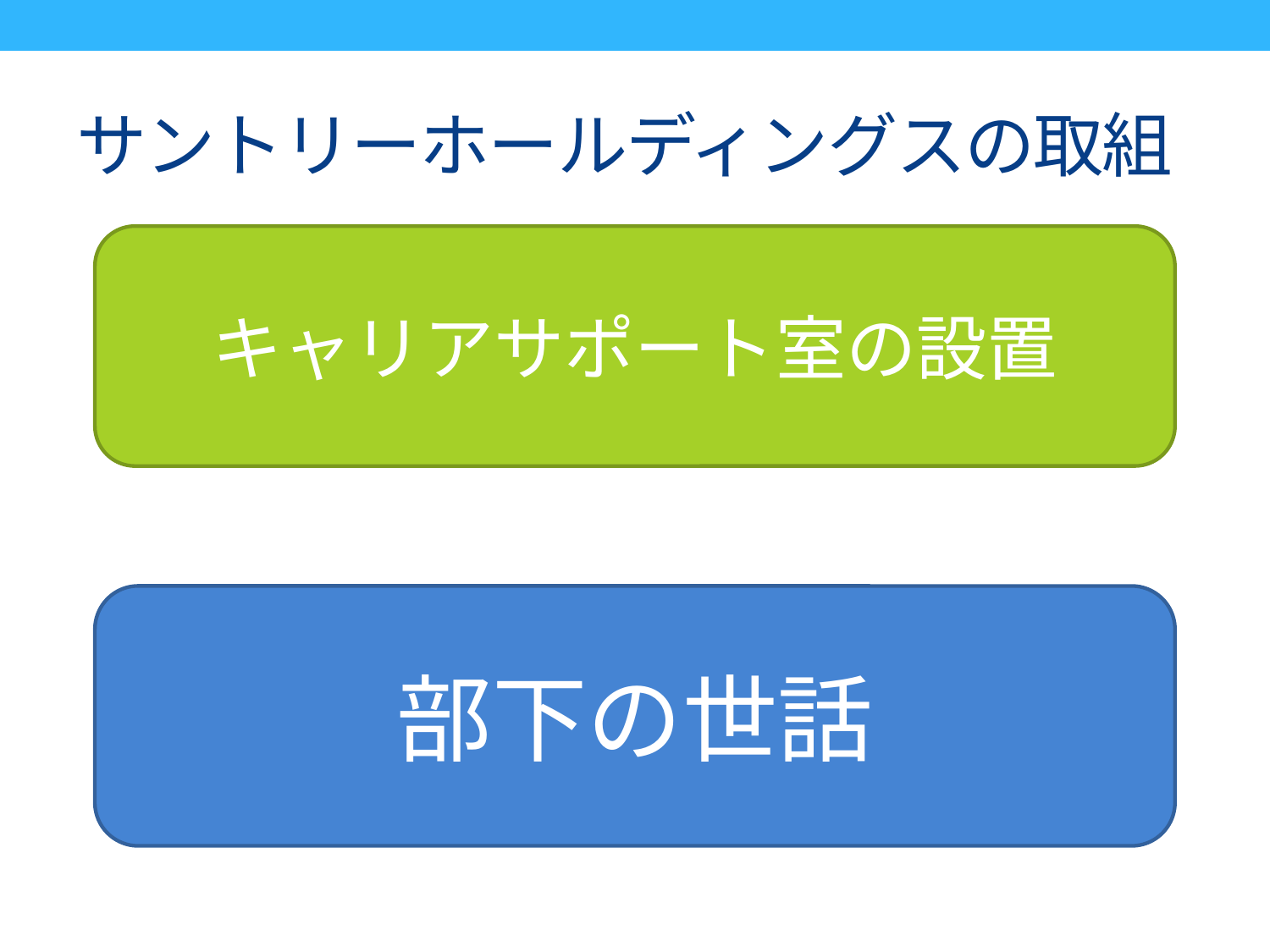

# サントリーホールディングスの取組
キャリアサポート室の設置
部下の世話